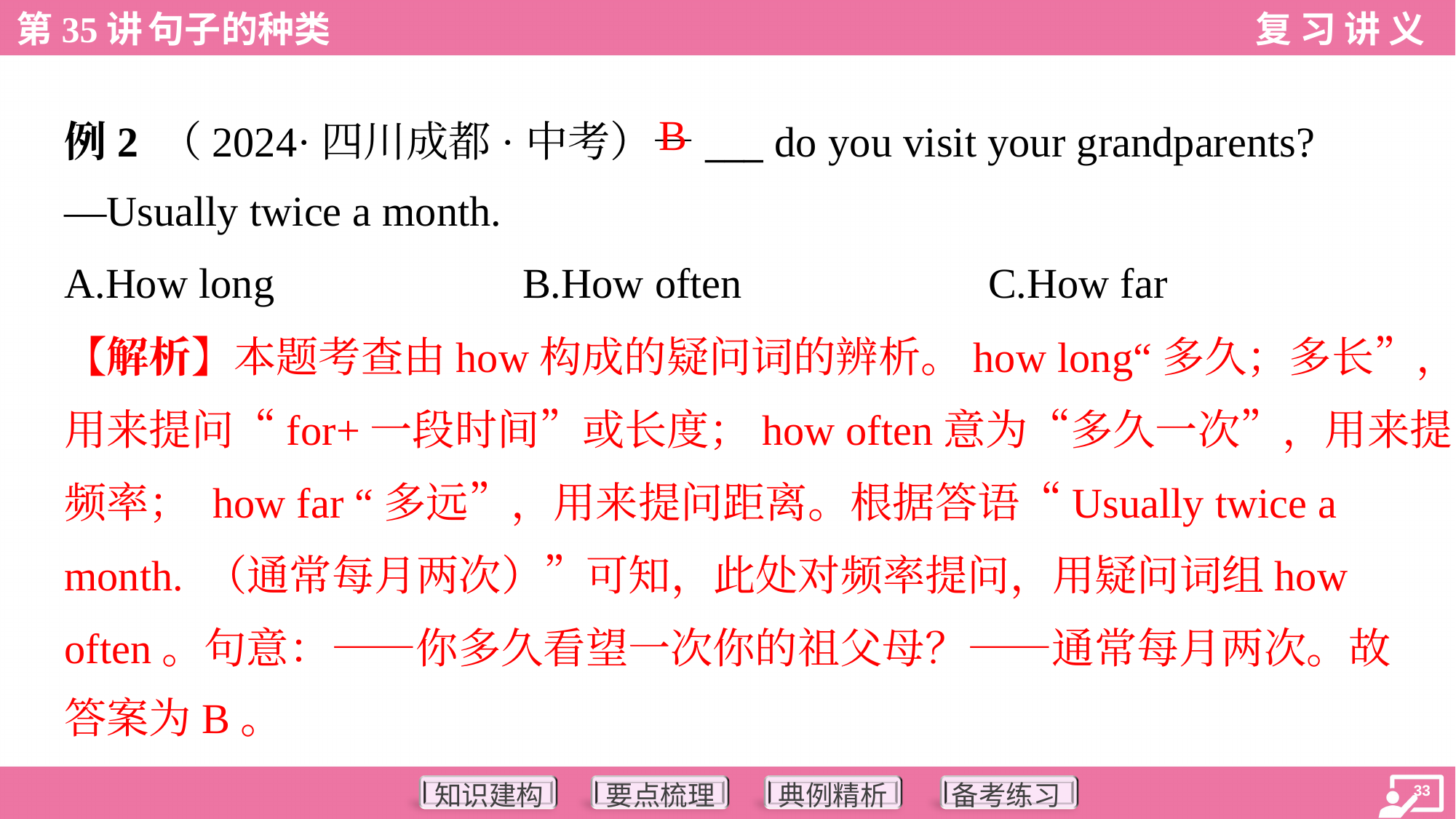

B
例2 （2024·四川成都·中考）—___ do you visit your grandparents?
—Usually twice a month.
A.How long	B.How often	C.How far
【解析】本题考查由how构成的疑问词的辨析。how long“多久；多长”，
用来提问“for+一段时间”或长度；how often意为“多久一次”，用来提问
频率； how far “多远”，用来提问距离。根据答语“Usually twice a
month. （通常每月两次）”可知，此处对频率提问，用疑问词组how
often。句意：——你多久看望一次你的祖父母？——通常每月两次。故
答案为B。